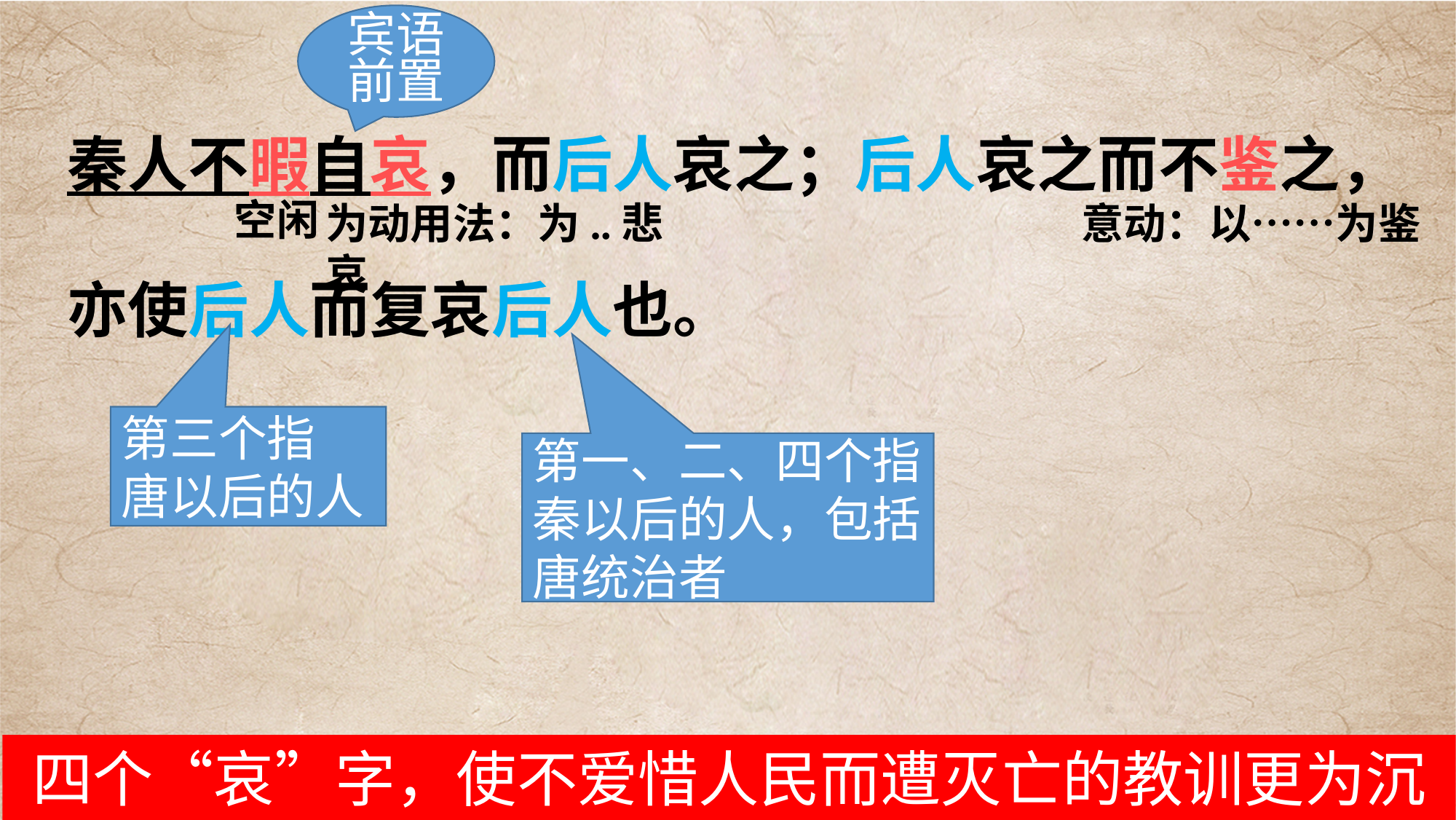

宾语前置
秦人不暇自哀，而后人哀之；后人哀之而不鉴之，亦使后人而复哀后人也。
空闲
为动用法：为..悲哀
意动：以……为鉴
第三个指
唐以后的人
第一、二、四个指秦以后的人，包括唐统治者
四个“哀”字，使不爱惜人民而遭灭亡的教训更为沉重。